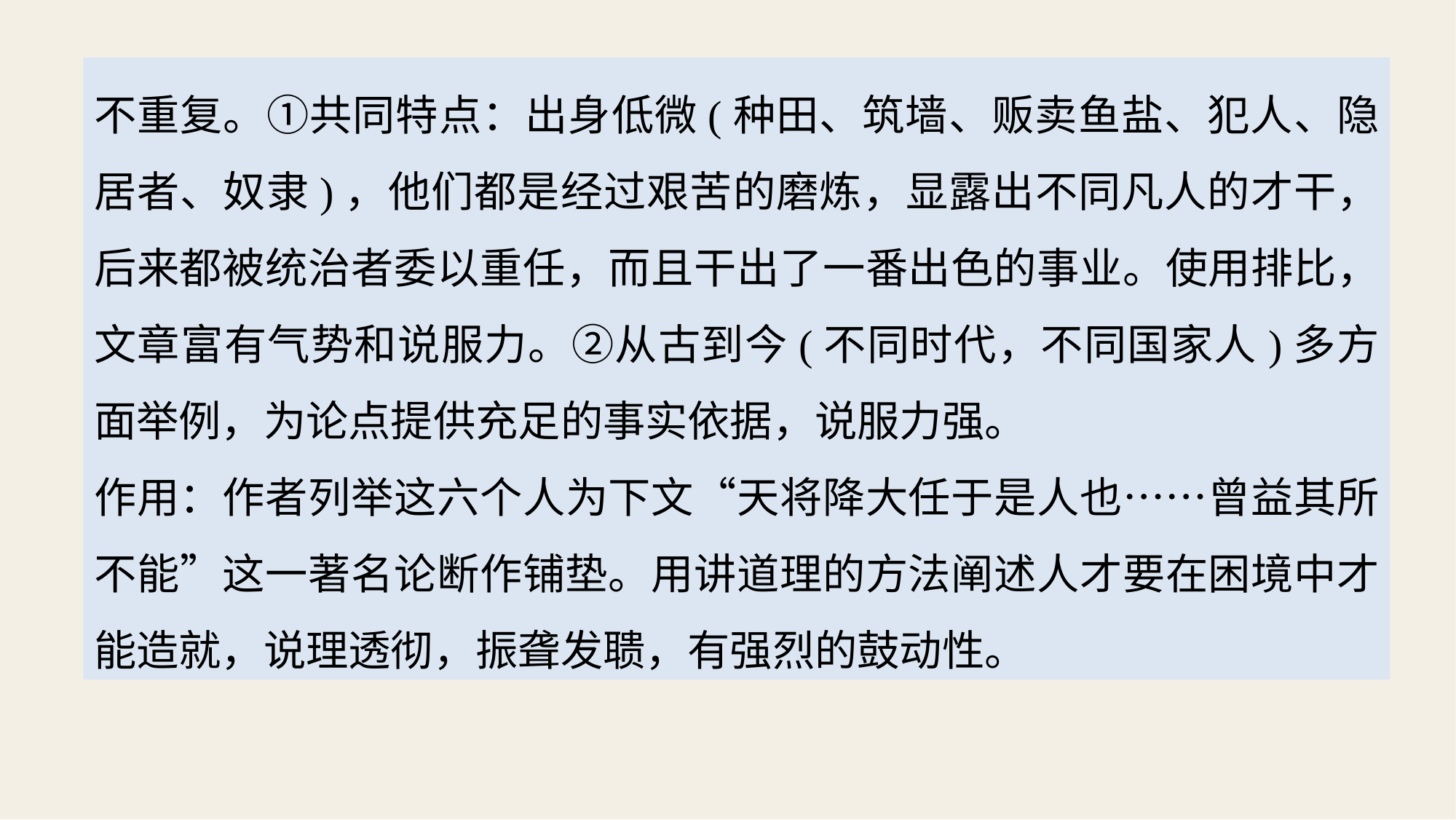

不重复。①共同特点：出身低微(种田、筑墙、贩卖鱼盐、犯人、隐居者、奴隶)，他们都是经过艰苦的磨炼，显露出不同凡人的才干，后来都被统治者委以重任，而且干出了一番出色的事业。使用排比，文章富有气势和说服力。②从古到今(不同时代，不同国家人)多方面举例，为论点提供充足的事实依据，说服力强。
作用：作者列举这六个人为下文“天将降大任于是人也……曾益其所不能”这一著名论断作铺垫。用讲道理的方法阐述人才要在困境中才能造就，说理透彻，振聋发聩，有强烈的鼓动性。